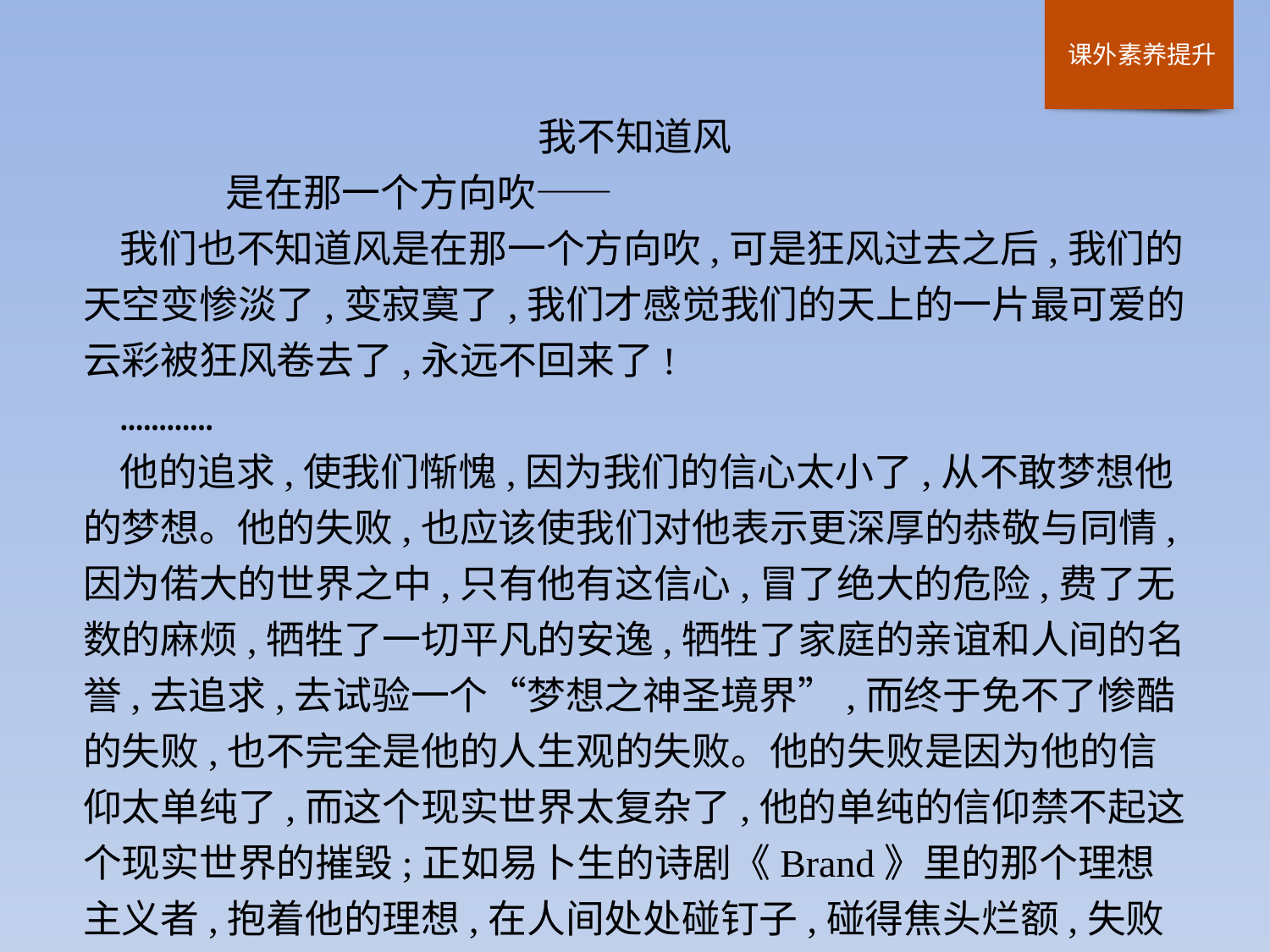

我不知道风
	是在那一个方向吹——
我们也不知道风是在那一个方向吹,可是狂风过去之后,我们的天空变惨淡了,变寂寞了,我们才感觉我们的天上的一片最可爱的云彩被狂风卷去了,永远不回来了!
…………
他的追求,使我们惭愧,因为我们的信心太小了,从不敢梦想他的梦想。他的失败,也应该使我们对他表示更深厚的恭敬与同情,因为偌大的世界之中,只有他有这信心,冒了绝大的危险,费了无数的麻烦,牺牲了一切平凡的安逸,牺牲了家庭的亲谊和人间的名誉,去追求,去试验一个“梦想之神圣境界”,而终于免不了惨酷的失败,也不完全是他的人生观的失败。他的失败是因为他的信仰太单纯了,而这个现实世界太复杂了,他的单纯的信仰禁不起这个现实世界的摧毁;正如易卜生的诗剧《Brand》里的那个理想主义者,抱着他的理想,在人间处处碰钉子,碰得焦头烂额,失败而死。